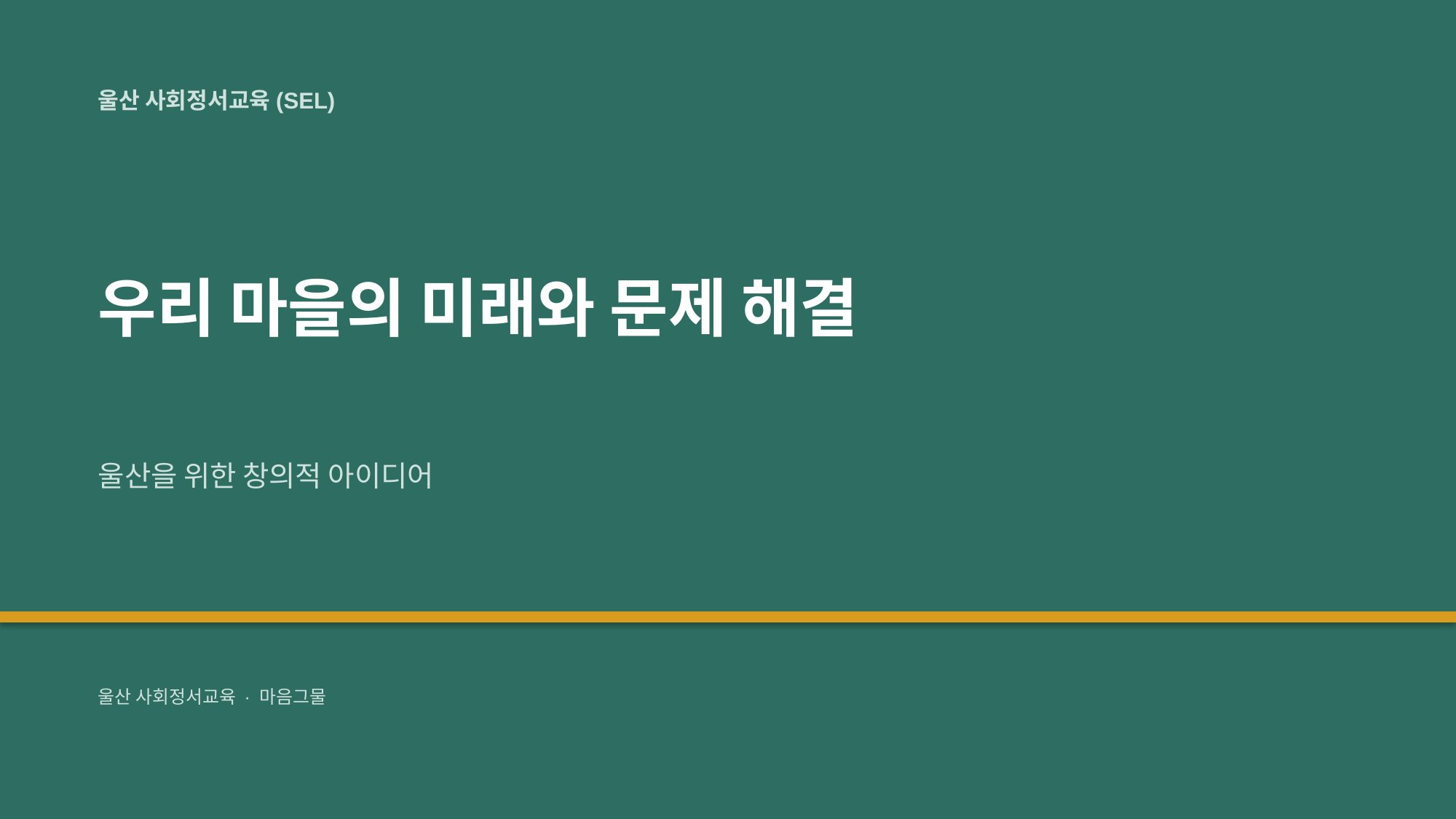

울산 사회정서교육(SEL)
우리 마을의 미래와 문제 해결
울산을 위한 창의적 아이디어

울산 사회정서교육 · 마음그물